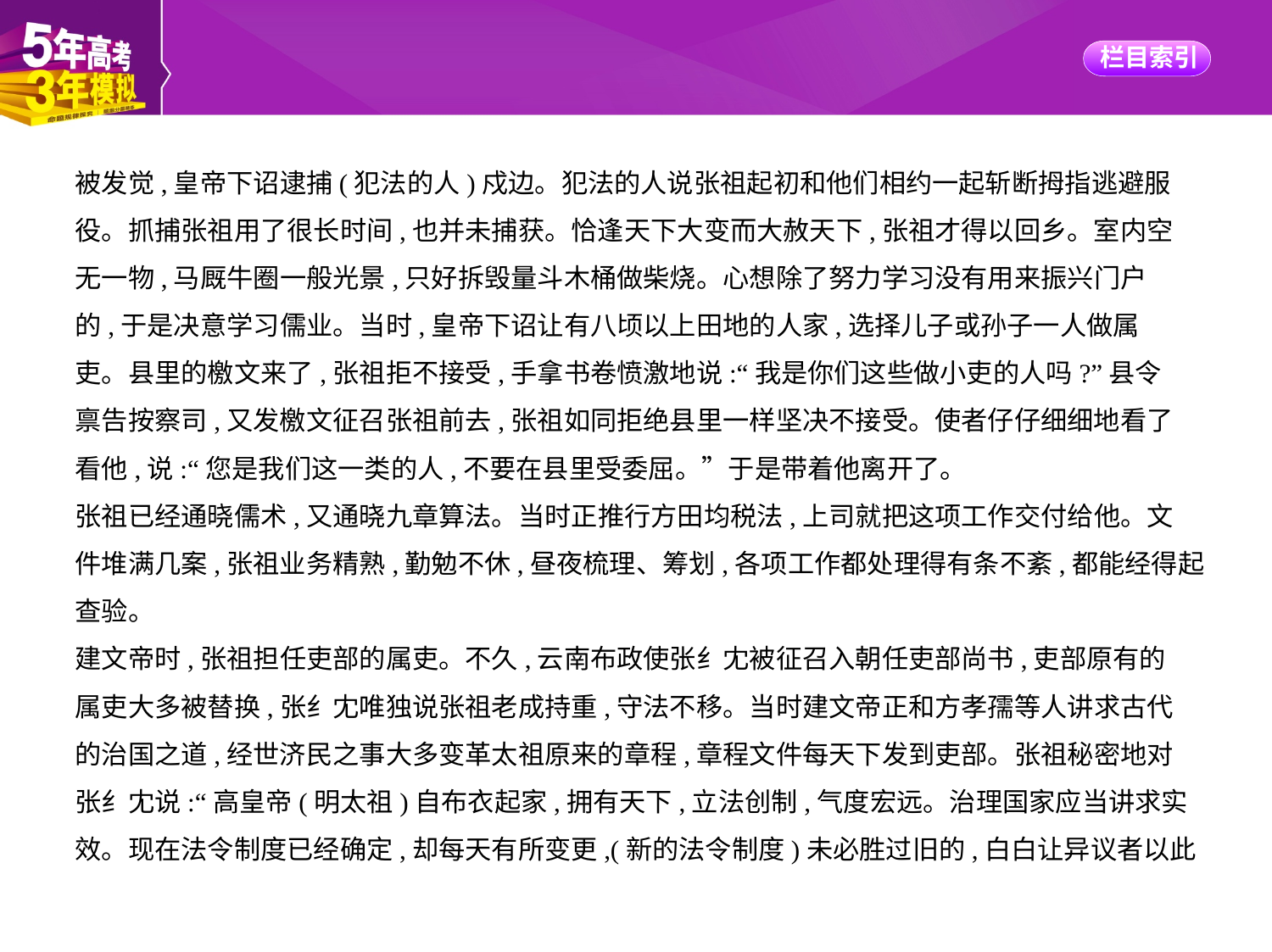

被发觉,皇帝下诏逮捕(犯法的人)戍边。犯法的人说张祖起初和他们相约一起斩断拇指逃避服
役。抓捕张祖用了很长时间,也并未捕获。恰逢天下大变而大赦天下,张祖才得以回乡。室内空
无一物,马厩牛圈一般光景,只好拆毁量斗木桶做柴烧。心想除了努力学习没有用来振兴门户
的,于是决意学习儒业。当时,皇帝下诏让有八顷以上田地的人家,选择儿子或孙子一人做属
吏。县里的檄文来了,张祖拒不接受,手拿书卷愤激地说:“我是你们这些做小吏的人吗?”县令
禀告按察司,又发檄文征召张祖前去,张祖如同拒绝县里一样坚决不接受。使者仔仔细细地看了
看他,说:“您是我们这一类的人,不要在县里受委屈。”于是带着他离开了。
张祖已经通晓儒术,又通晓九章算法。当时正推行方田均税法,上司就把这项工作交付给他。文
件堆满几案,张祖业务精熟,勤勉不休,昼夜梳理、筹划,各项工作都处理得有条不紊,都能经得起
查验。
建文帝时,张祖担任吏部的属吏。不久,云南布政使张纟冘被征召入朝任吏部尚书,吏部原有的
属吏大多被替换,张纟冘唯独说张祖老成持重,守法不移。当时建文帝正和方孝孺等人讲求古代
的治国之道,经世济民之事大多变革太祖原来的章程,章程文件每天下发到吏部。张祖秘密地对
张纟冘说:“高皇帝(明太祖)自布衣起家,拥有天下,立法创制,气度宏远。治理国家应当讲求实
效。现在法令制度已经确定,却每天有所变更,(新的法令制度)未必胜过旧的,白白让异议者以此